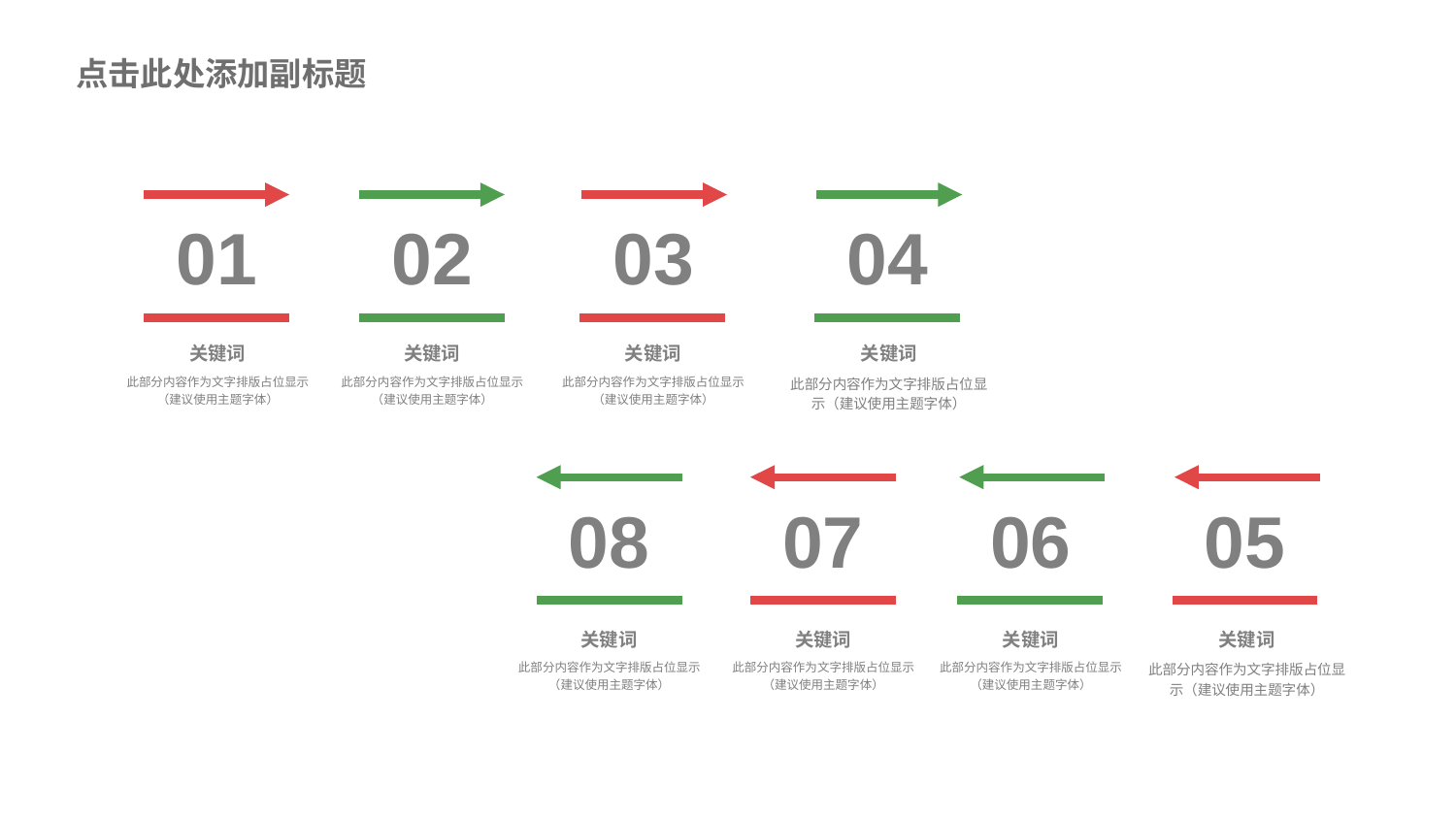

点击此处添加副标题
01
02
03
04
关键词
此部分内容作为文字排版占位显示（建议使用主题字体）
关键词
此部分内容作为文字排版占位显示（建议使用主题字体）
关键词
此部分内容作为文字排版占位显示（建议使用主题字体）
关键词
此部分内容作为文字排版占位显示（建议使用主题字体）
08
07
06
05
关键词
此部分内容作为文字排版占位显示（建议使用主题字体）
关键词
此部分内容作为文字排版占位显示（建议使用主题字体）
关键词
此部分内容作为文字排版占位显示（建议使用主题字体）
关键词
此部分内容作为文字排版占位显示（建议使用主题字体）